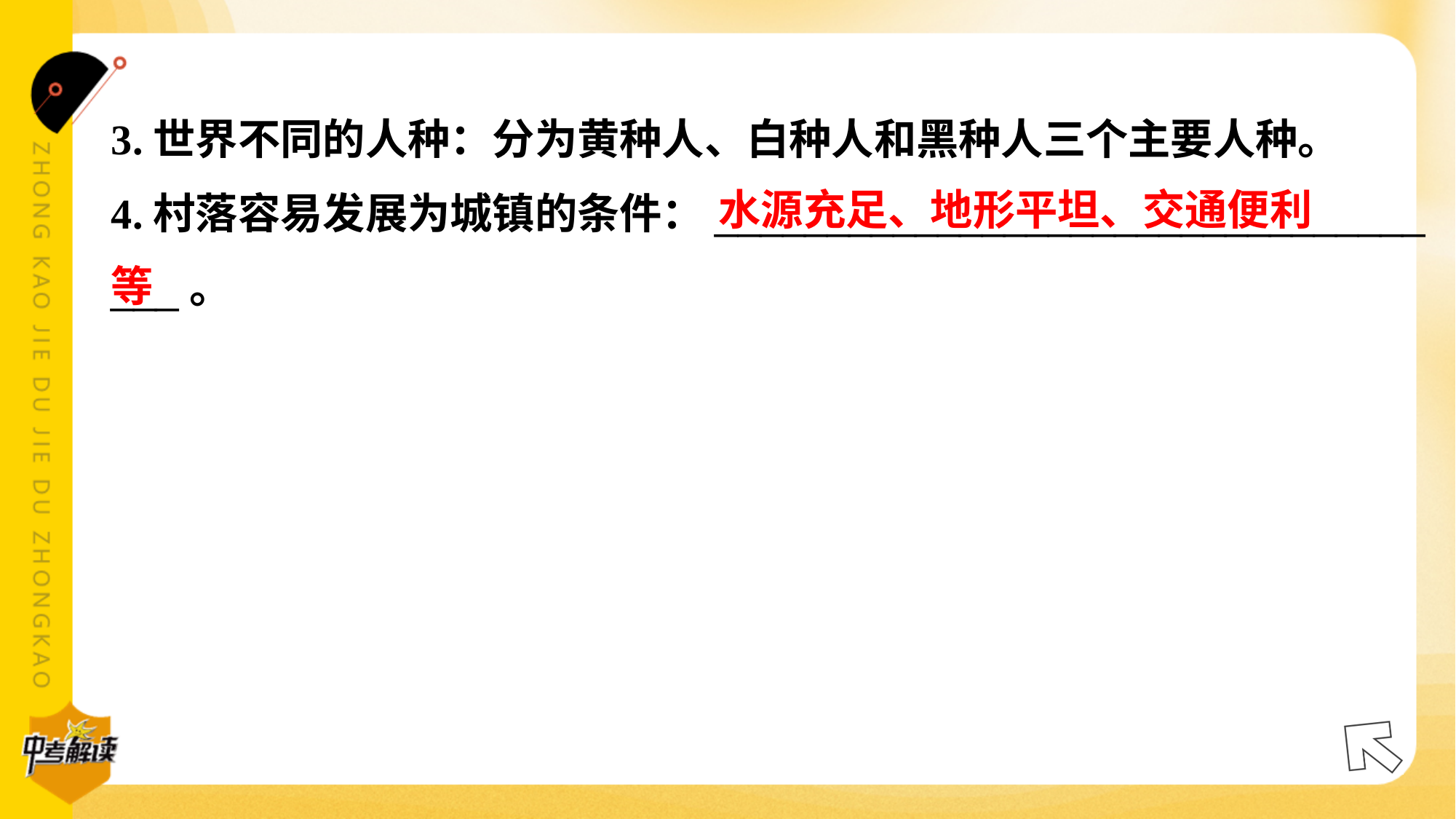

3.世界不同的人种：分为黄种人、白种人和黑种人三个主要人种。
4.村落容易发展为城镇的条件：________________________________
___。
水源充足、地形平坦、交通便利等